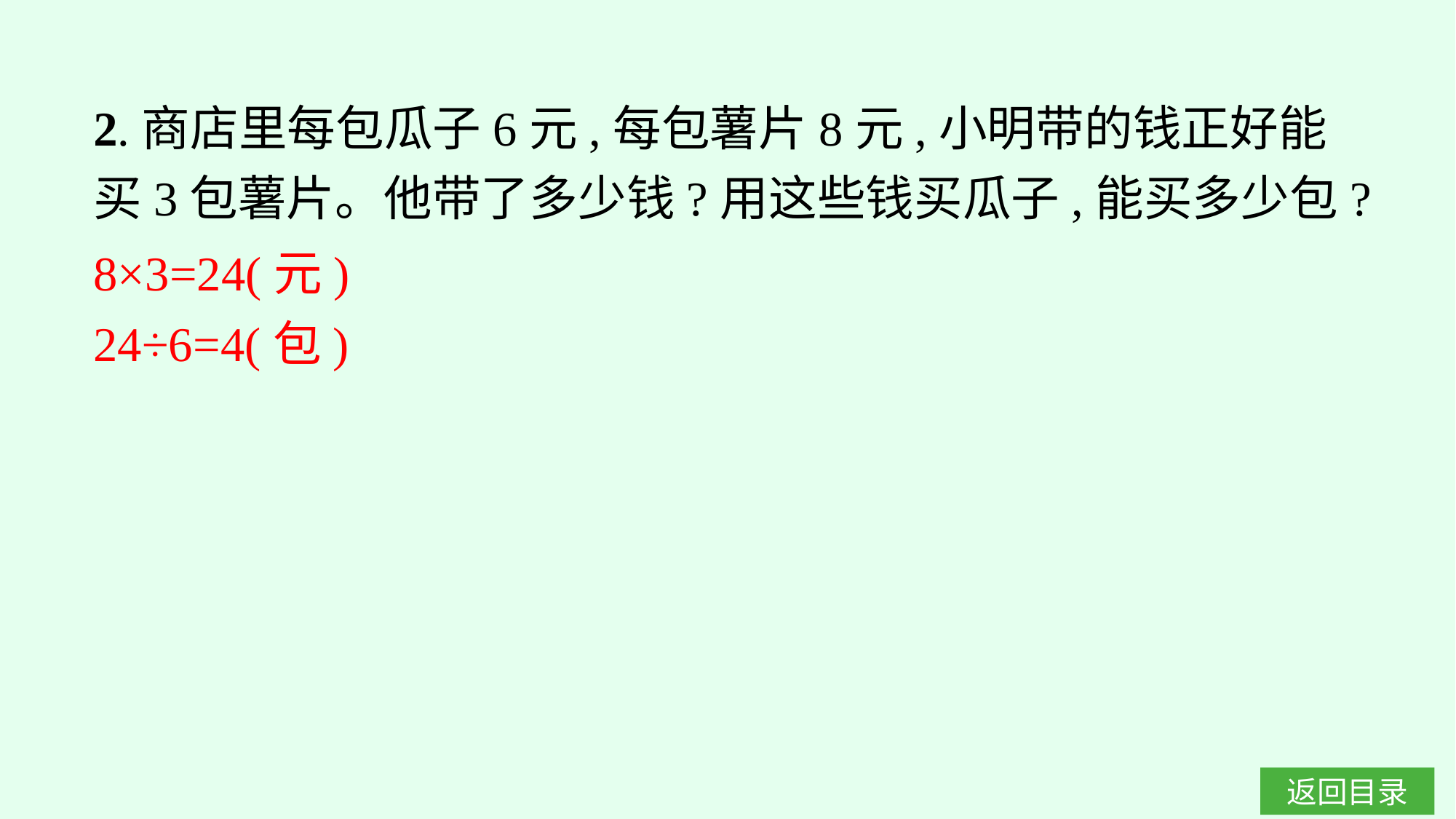

2.商店里每包瓜子6元,每包薯片8元,小明带的钱正好能买3包薯片。他带了多少钱?用这些钱买瓜子,能买多少包?
8×3=24(元)
24÷6=4(包)